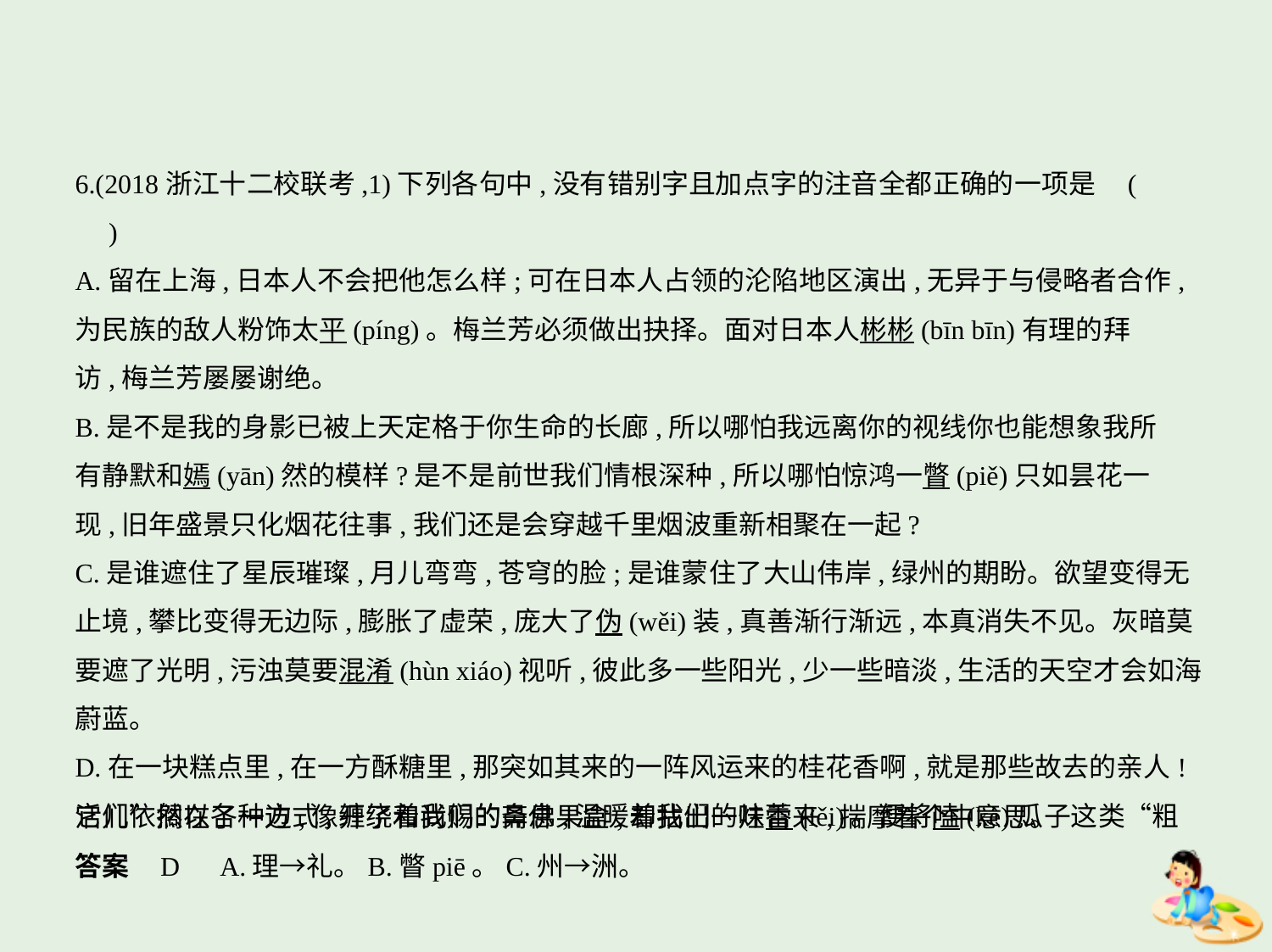

6.(2018浙江十二校联考,1)下列各句中,没有错别字且加点字的注音全都正确的一项是 (    　)
A.留在上海,日本人不会把他怎么样;可在日本人占领的沦陷地区演出,无异于与侵略者合作,
为民族的敌人粉饰太平(píng)。梅兰芳必须做出抉择。面对日本人彬彬(bīn bīn)有理的拜
访,梅兰芳屡屡谢绝。
B.是不是我的身影已被上天定格于你生命的长廊,所以哪怕我远离你的视线你也能想象我所
有静默和嫣(yān)然的模样?是不是前世我们情根深种,所以哪怕惊鸿一瞥(piě)只如昙花一
现,旧年盛景只化烟花往事,我们还是会穿越千里烟波重新相聚在一起?
C.是谁遮住了星辰璀璨,月儿弯弯,苍穹的脸;是谁蒙住了大山伟岸,绿州的期盼。欲望变得无
止境,攀比变得无边际,膨胀了虚荣,庞大了伪(wěi)装,真善渐行渐远,本真消失不见。灰暗莫
要遮了光明,污浊莫要混淆(hùn xiáo)视听,彼此多一些阳光,少一些暗淡,生活的天空才会如海
蔚蓝。
D.在一块糕点里,在一方酥糖里,那突如其来的一阵风运来的桂花香啊,就是那些故去的亲人!
它们依然以各种方式,缠绕着我们的鼻息,温暖着我们的味蕾(lěi)。便将嗑(kè)瓜子这类“粗
活儿”搁在了一边,像开了和尚赐的斋佛果盒,却拈出一炷香来,揣摩着个中意思。
答案    D　A.理→礼。B.瞥piē。C.州→洲。